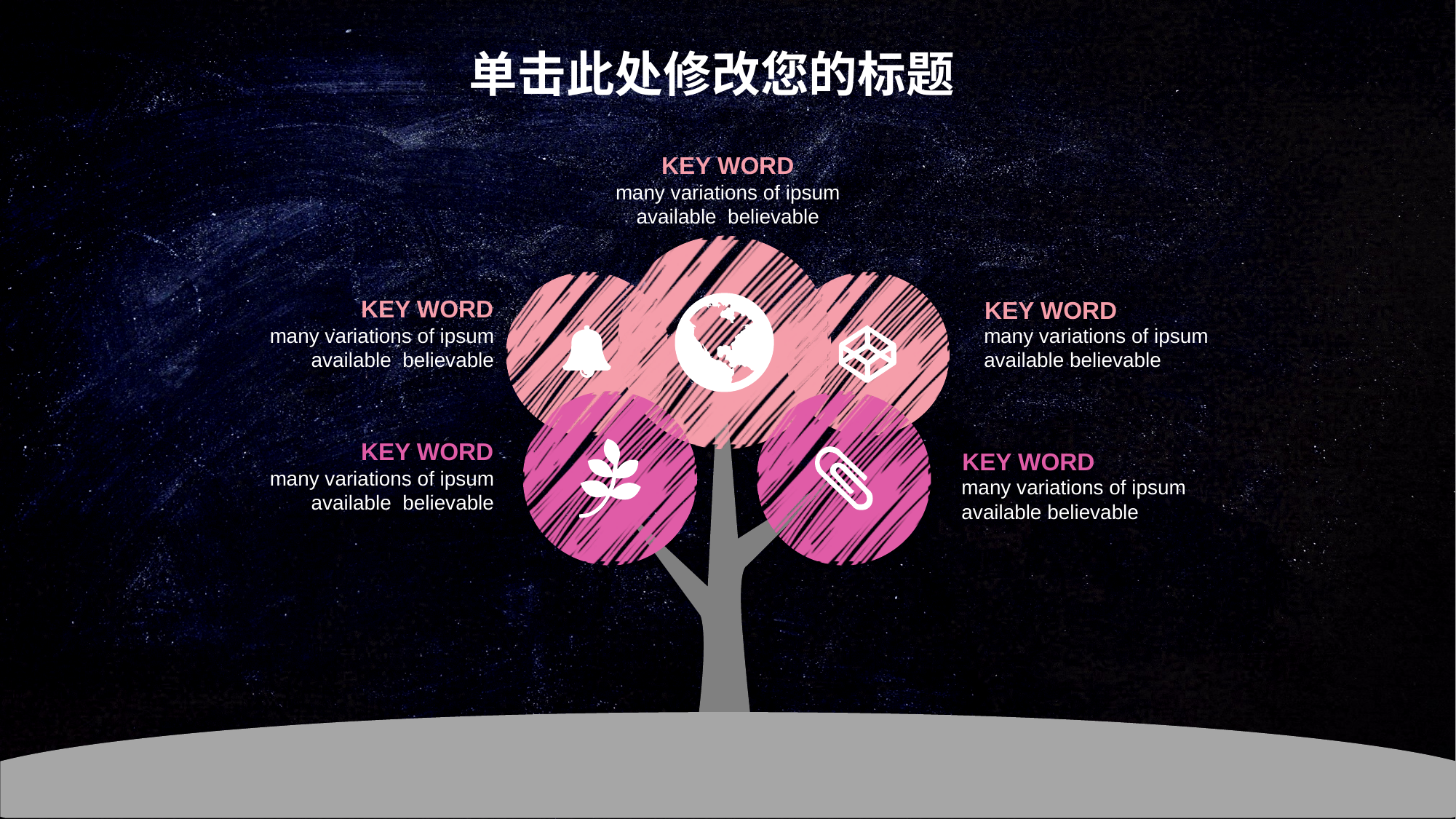

单击此处修改您的标题
KEY WORD
many variations of ipsum available  believable

KEY WORD
many variations of ipsum available  believable
KEY WORD
many variations of ipsum available believable

KEY WORD
many variations of ipsum available  believable

KEY WORD
many variations of ipsum available believable